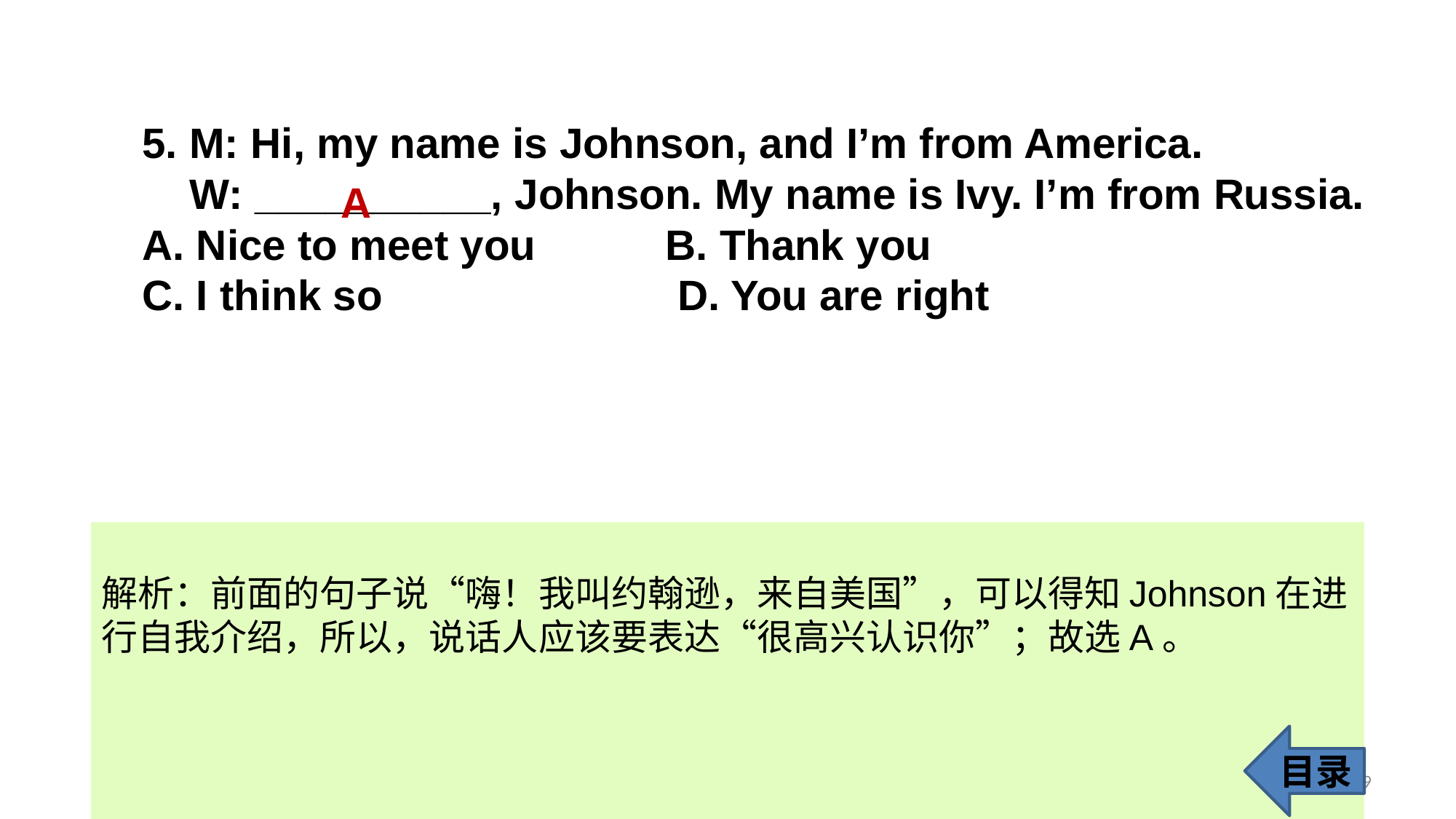

5. M: Hi, my name is Johnson, and I’m from America.
    W: __________, Johnson. My name is Ivy. I’m from Russia.
A. Nice to meet you           B. Thank you
C. I think so                         D. You are right
A

解析：前面的句子说“嗨！我叫约翰逊，来自美国”，可以得知Johnson在进行自我介绍，所以，说话人应该要表达“很高兴认识你”；故选A。
目录
9